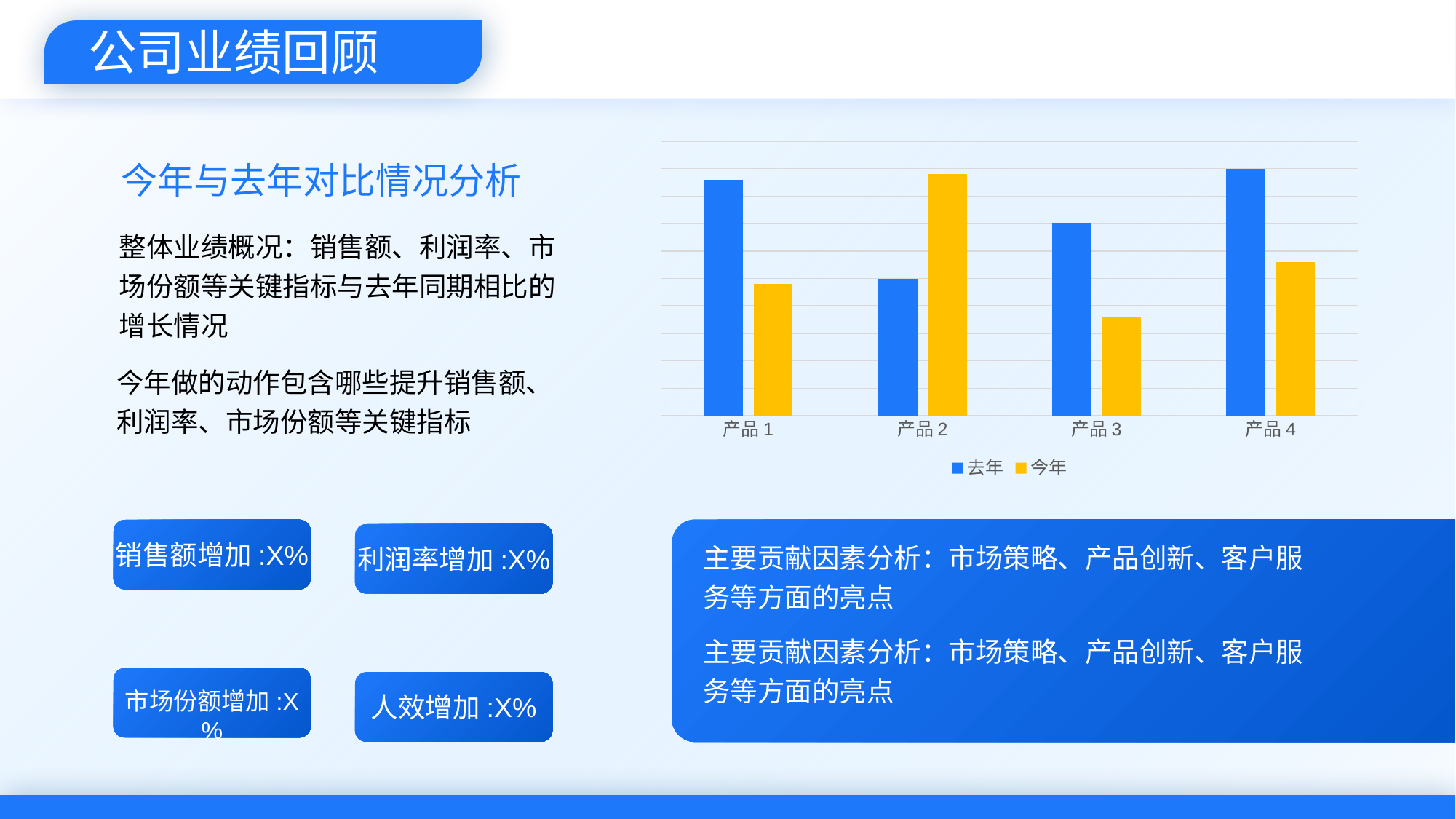

公司业绩回顾

### Chart

| Category | 去年 | 今年 |
|---|---|---|
| 产品1 | 4.3 | 2.4 |
| 产品2 | 2.5 | 4.4 |
| 产品3 | 3.5 | 1.8 |
| 产品4 | 4.5 | 2.8 |
今年与去年对比情况分析
整体业绩概况：销售额、利润率、市场份额等关键指标与去年同期相比的增长情况
今年做的动作包含哪些提升销售额、利润率、市场份额等关键指标

销售额增加:X%

利润率增加:X%
主要贡献因素分析：市场策略、产品创新、客户服务等方面的亮点
主要贡献因素分析：市场策略、产品创新、客户服务等方面的亮点

市场份额增加:X%

人效增加:X%